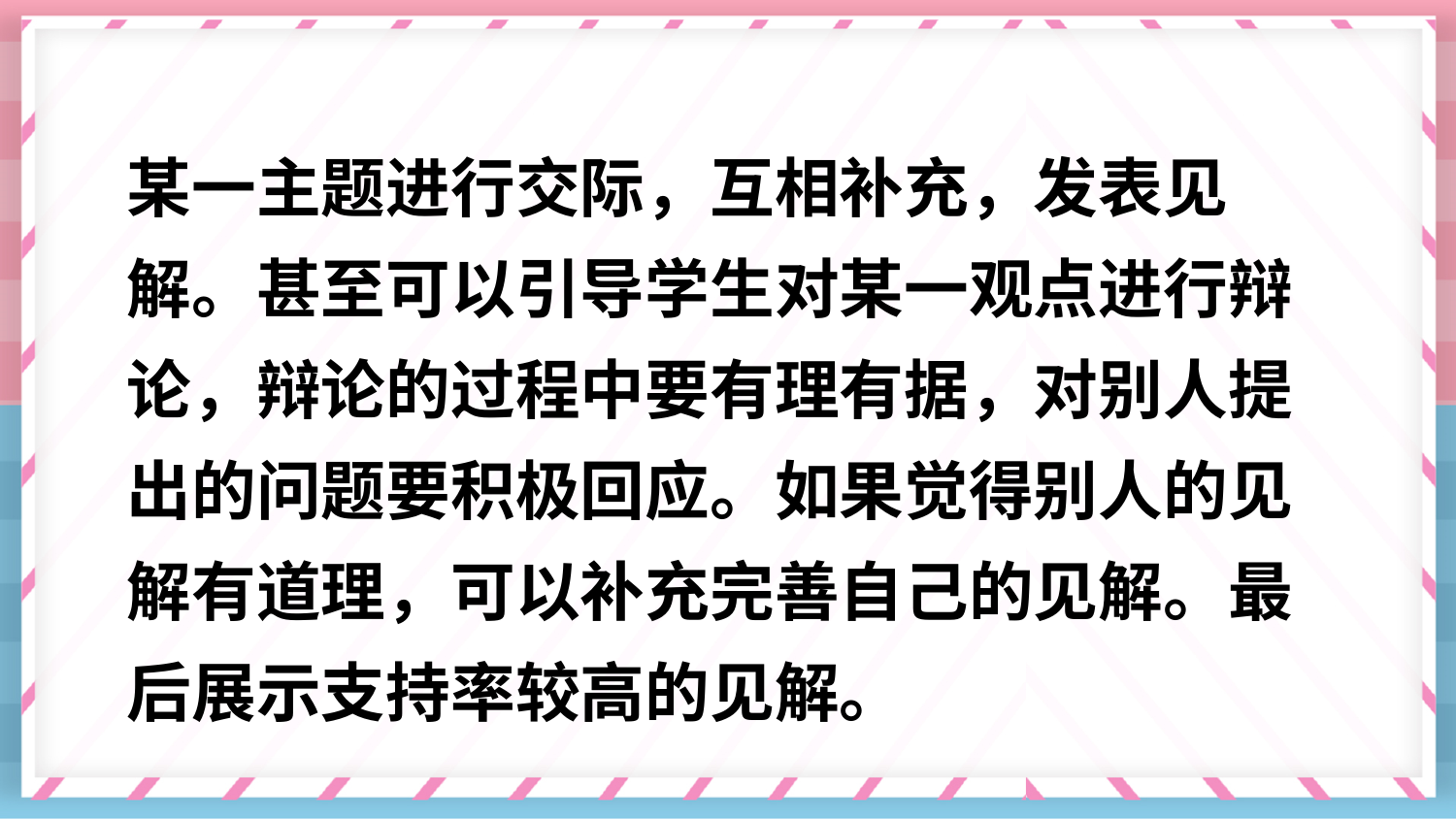

某一主题进行交际，互相补充，发表见解。甚至可以引导学生对某一观点进行辩论，辩论的过程中要有理有据，对别人提出的问题要积极回应。如果觉得别人的见解有道理，可以补充完善自己的见解。最后展示支持率较高的见解。